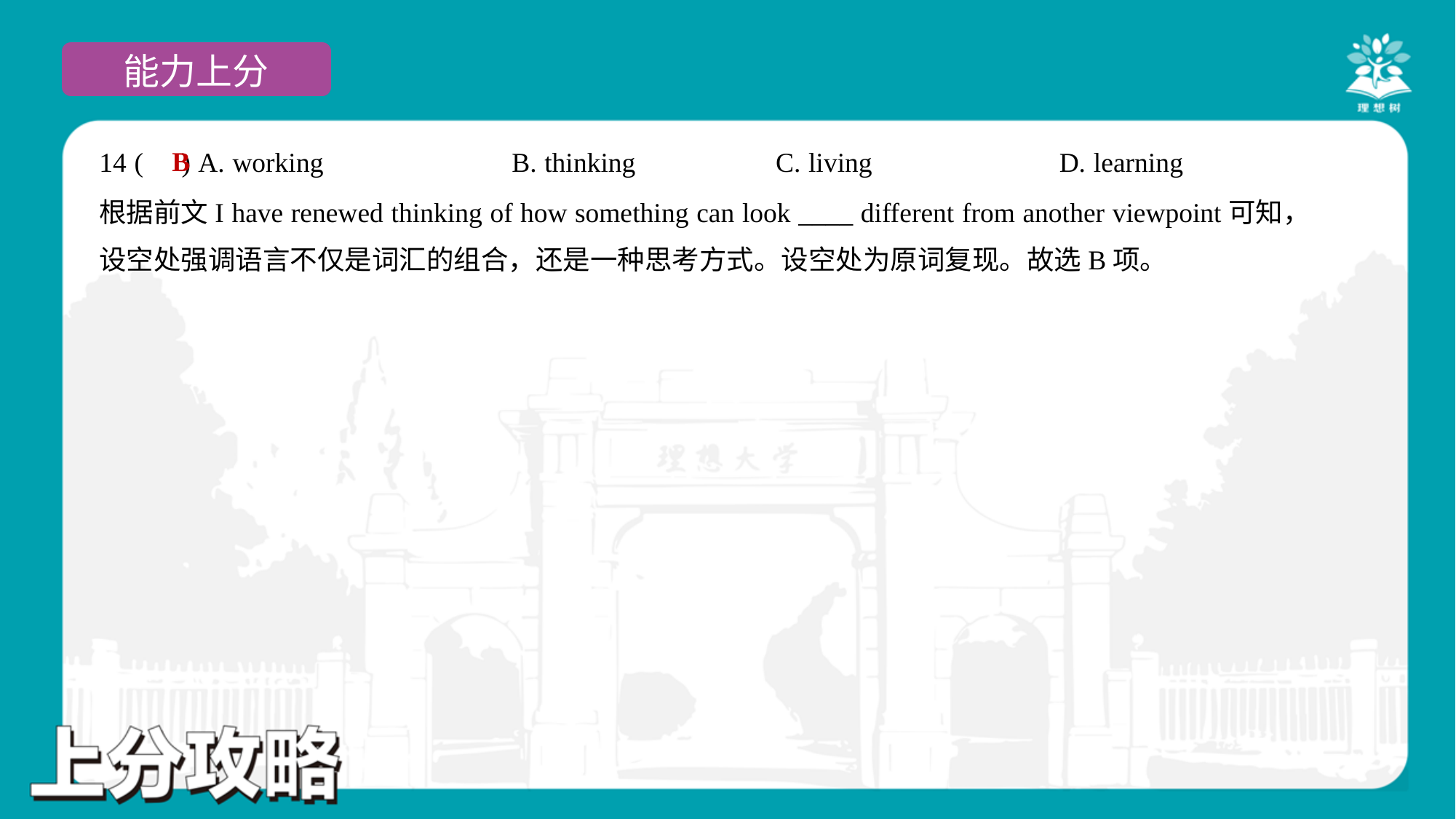

B
14 (     ) A. working	B. thinking	C. living	D. learning
根据前文I have renewed thinking of how something can look ____ different from another viewpoint可知，
设空处强调语言不仅是词汇的组合，还是一种思考方式。设空处为原词复现。故选B项。